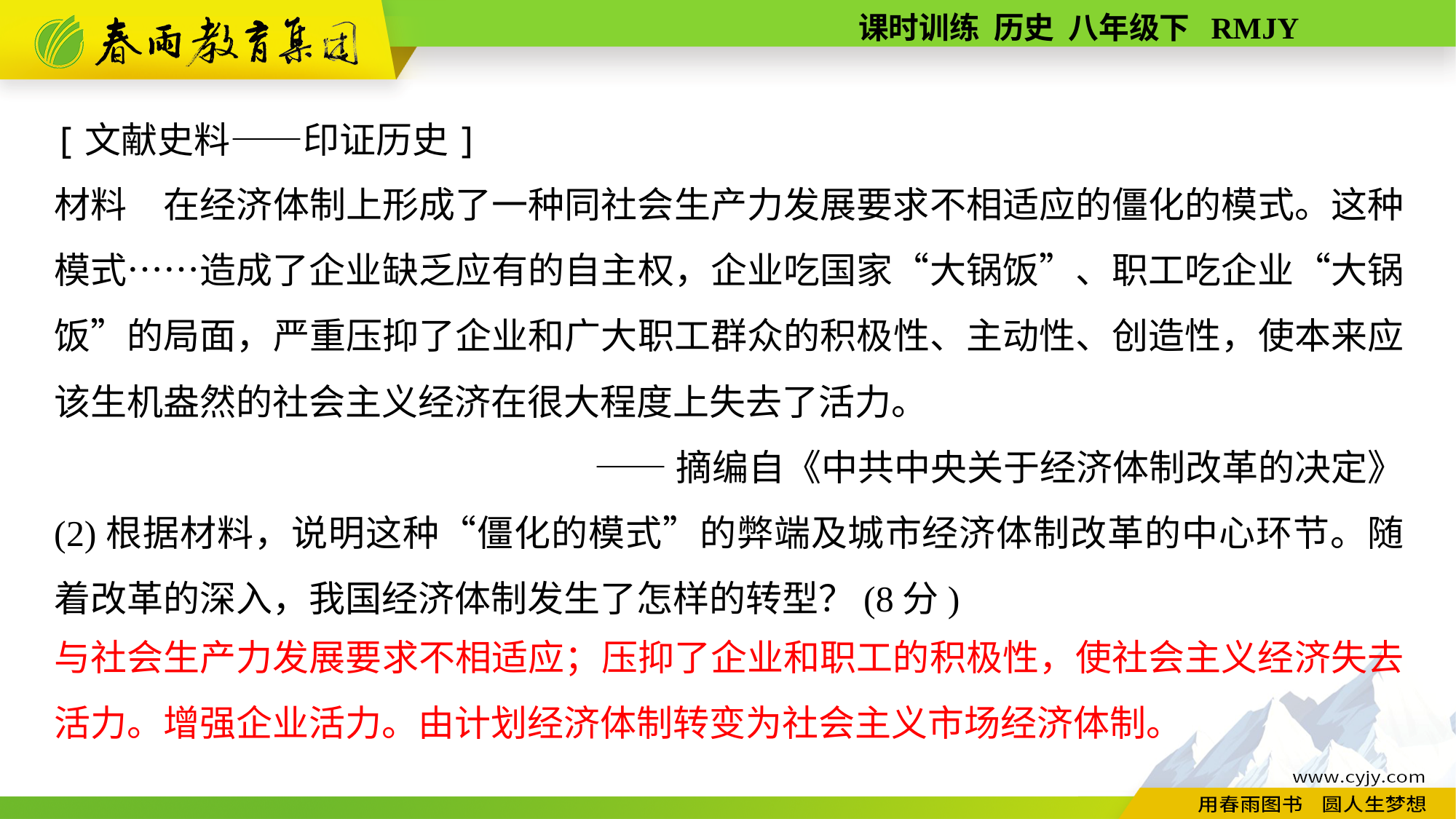

[文献史料——印证历史]
材料　在经济体制上形成了一种同社会生产力发展要求不相适应的僵化的模式。这种模式……造成了企业缺乏应有的自主权，企业吃国家“大锅饭”、职工吃企业“大锅饭”的局面，严重压抑了企业和广大职工群众的积极性、主动性、创造性，使本来应该生机盎然的社会主义经济在很大程度上失去了活力。
——摘编自《中共中央关于经济体制改革的决定》
(2)根据材料，说明这种“僵化的模式”的弊端及城市经济体制改革的中心环节。随着改革的深入，我国经济体制发生了怎样的转型？(8分)
与社会生产力发展要求不相适应；压抑了企业和职工的积极性，使社会主义经济失去活力。增强企业活力。由计划经济体制转变为社会主义市场经济体制。